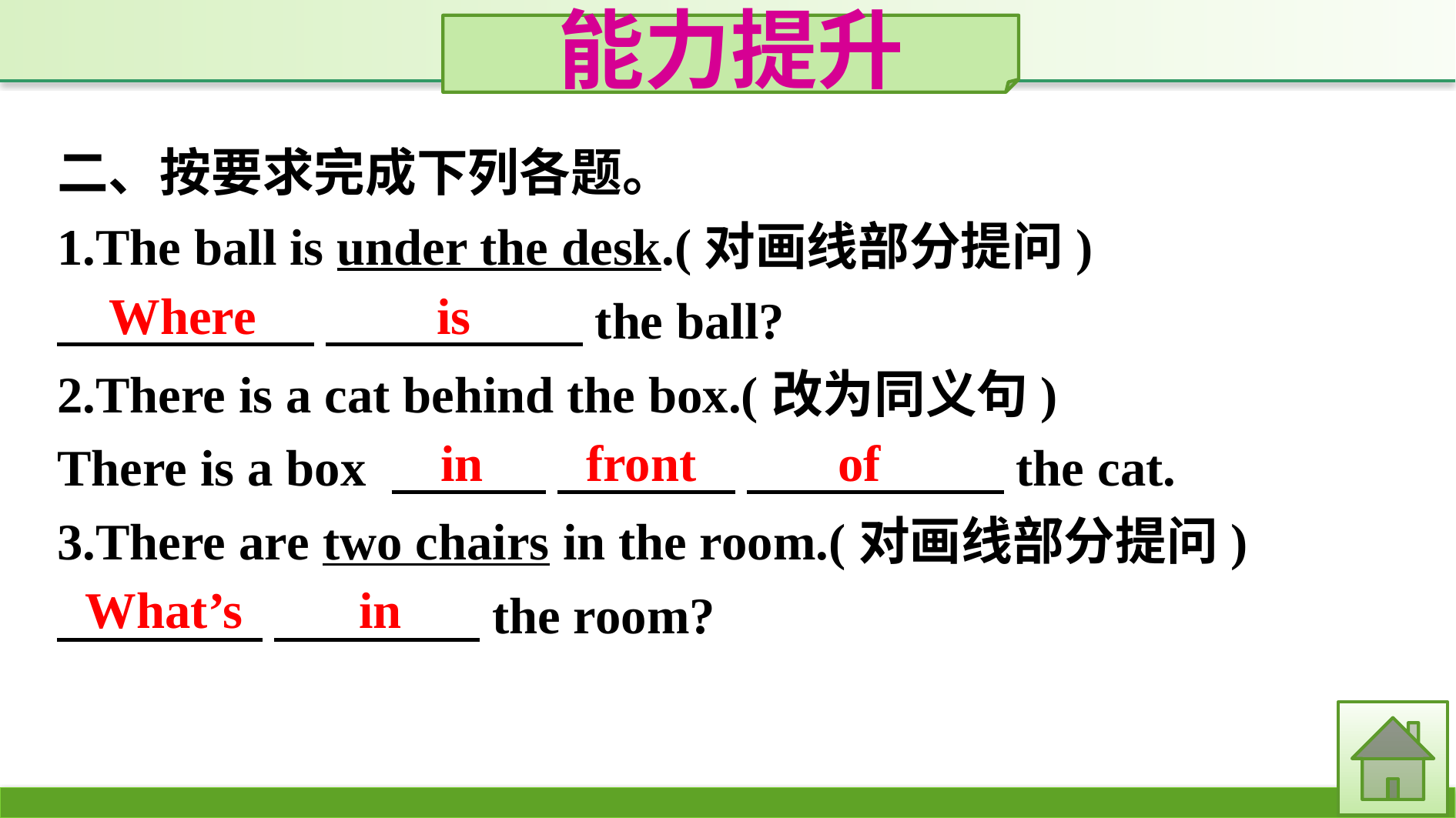

能力提升
二、按要求完成下列各题。
1.The ball is under the desk.(对画线部分提问)
　　　　　 　　　　　the ball?
2.There is a cat behind the box.(改为同义句)
There is a box 　　　 　　  　 　　　　　the cat.
3.There are two chairs in the room.(对画线部分提问)
　　　　 　　　　the room?
Where              is
in        front           of
What’s         in